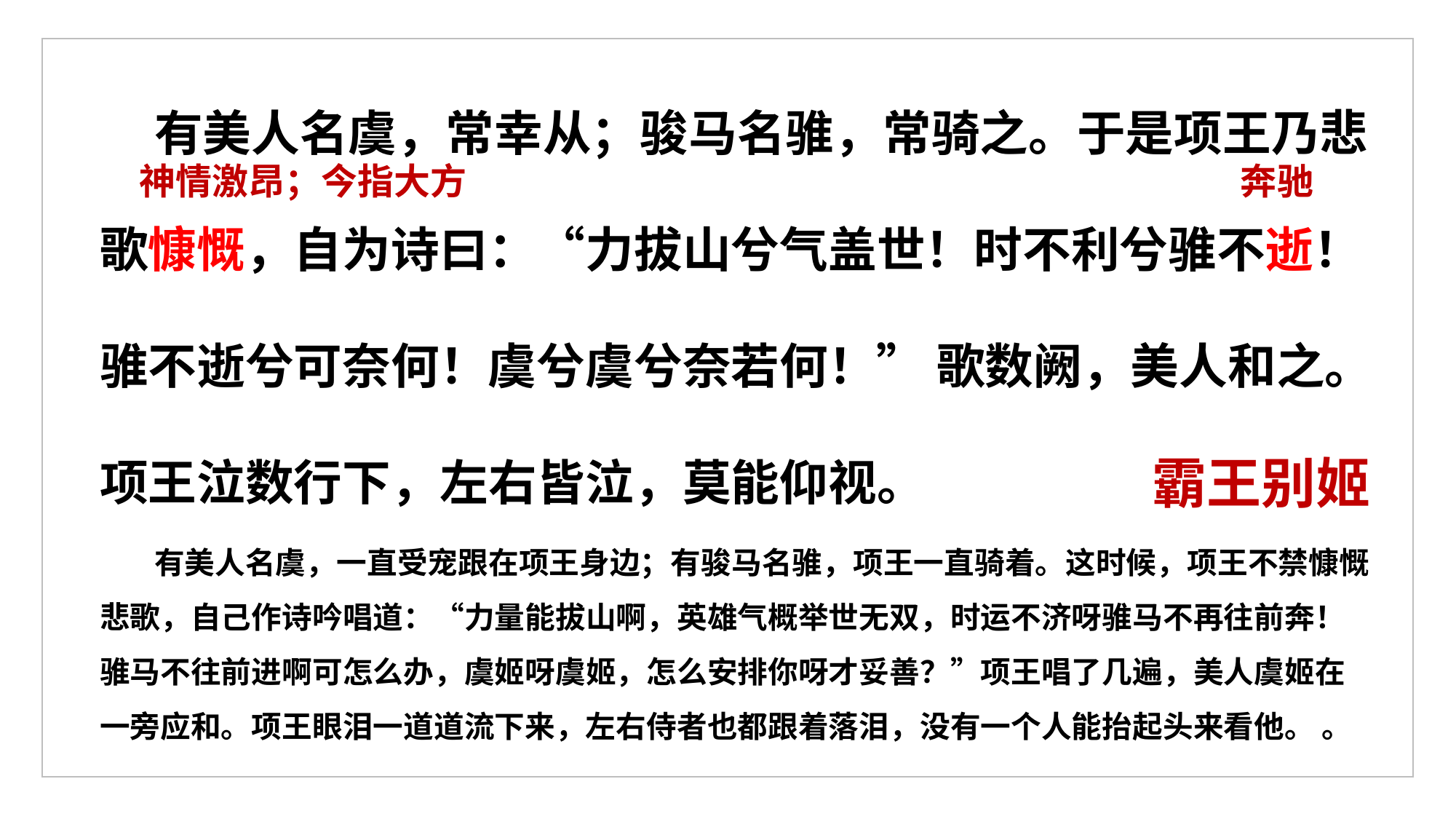

有美人名虞，常幸从；骏马名骓，常骑之。于是项王乃悲歌慷慨，自为诗曰：“力拔山兮气盖世！时不利兮骓不逝！骓不逝兮可奈何！虞兮虞兮奈若何！” 歌数阙，美人和之。项王泣数行下，左右皆泣，莫能仰视。
神情激昂；今指大方
奔驰
霸王别姬
有美人名虞，一直受宠跟在项王身边；有骏马名骓，项王一直骑着。这时候，项王不禁慷慨悲歌，自己作诗吟唱道：“力量能拔山啊，英雄气概举世无双，时运不济呀骓马不再往前奔！骓马不往前进啊可怎么办，虞姬呀虞姬，怎么安排你呀才妥善？”项王唱了几遍，美人虞姬在一旁应和。项王眼泪一道道流下来，左右侍者也都跟着落泪，没有一个人能抬起头来看他。 。